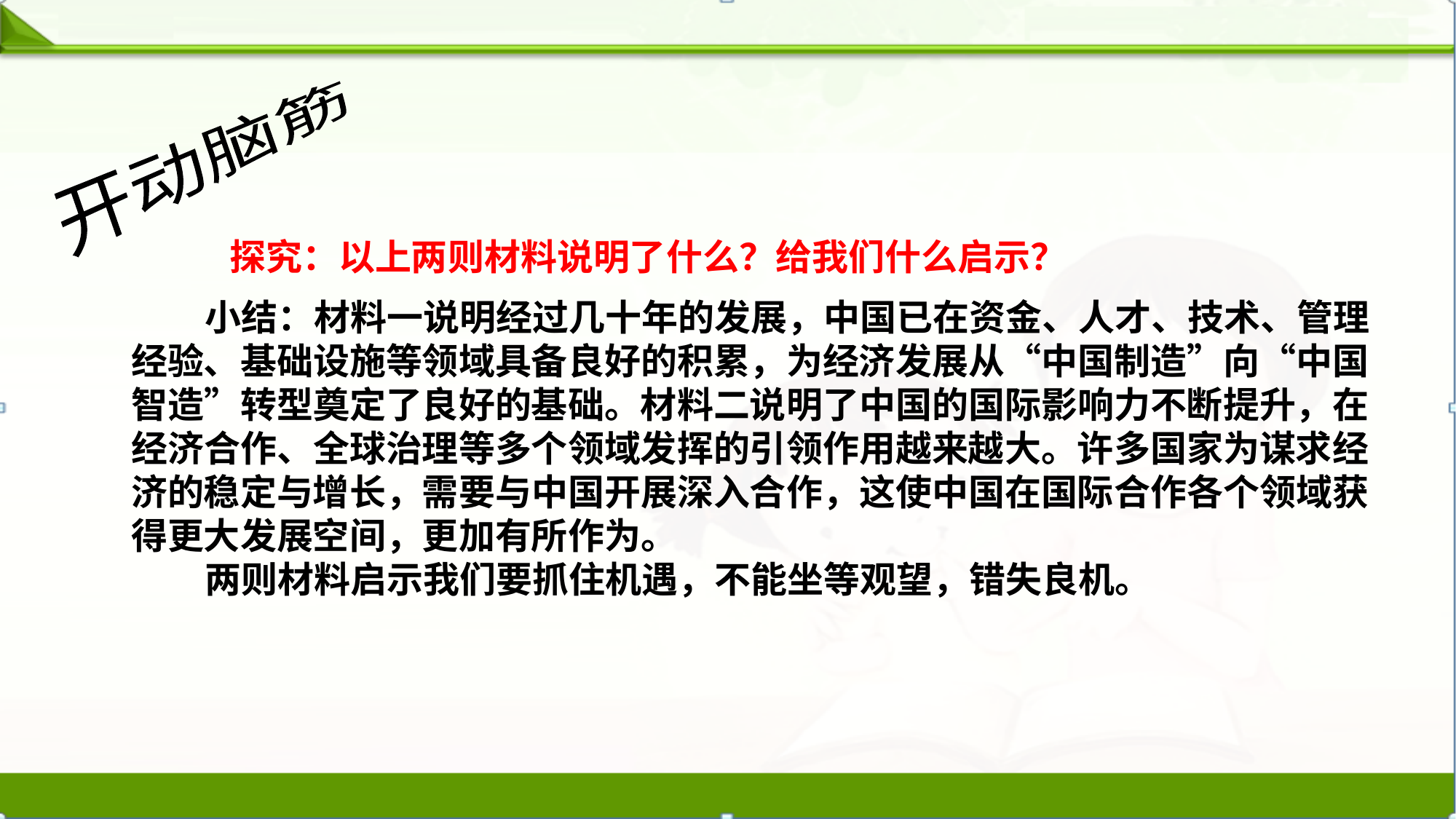

开动脑筋
探究：以上两则材料说明了什么？给我们什么启示？
        小结：材料一说明经过几十年的发展，中国已在资金、人才、技术、管理经验、基础设施等领域具备良好的积累，为经济发展从“中国制造”向“中国智造”转型奠定了良好的基础。材料二说明了中国的国际影响力不断提升，在经济合作、全球治理等多个领域发挥的引领作用越来越大。许多国家为谋求经济的稳定与增长，需要与中国开展深入合作，这使中国在国际合作各个领域获得更大发展空间，更加有所作为。
        两则材料启示我们要抓住机遇，不能坐等观望，错失良机。